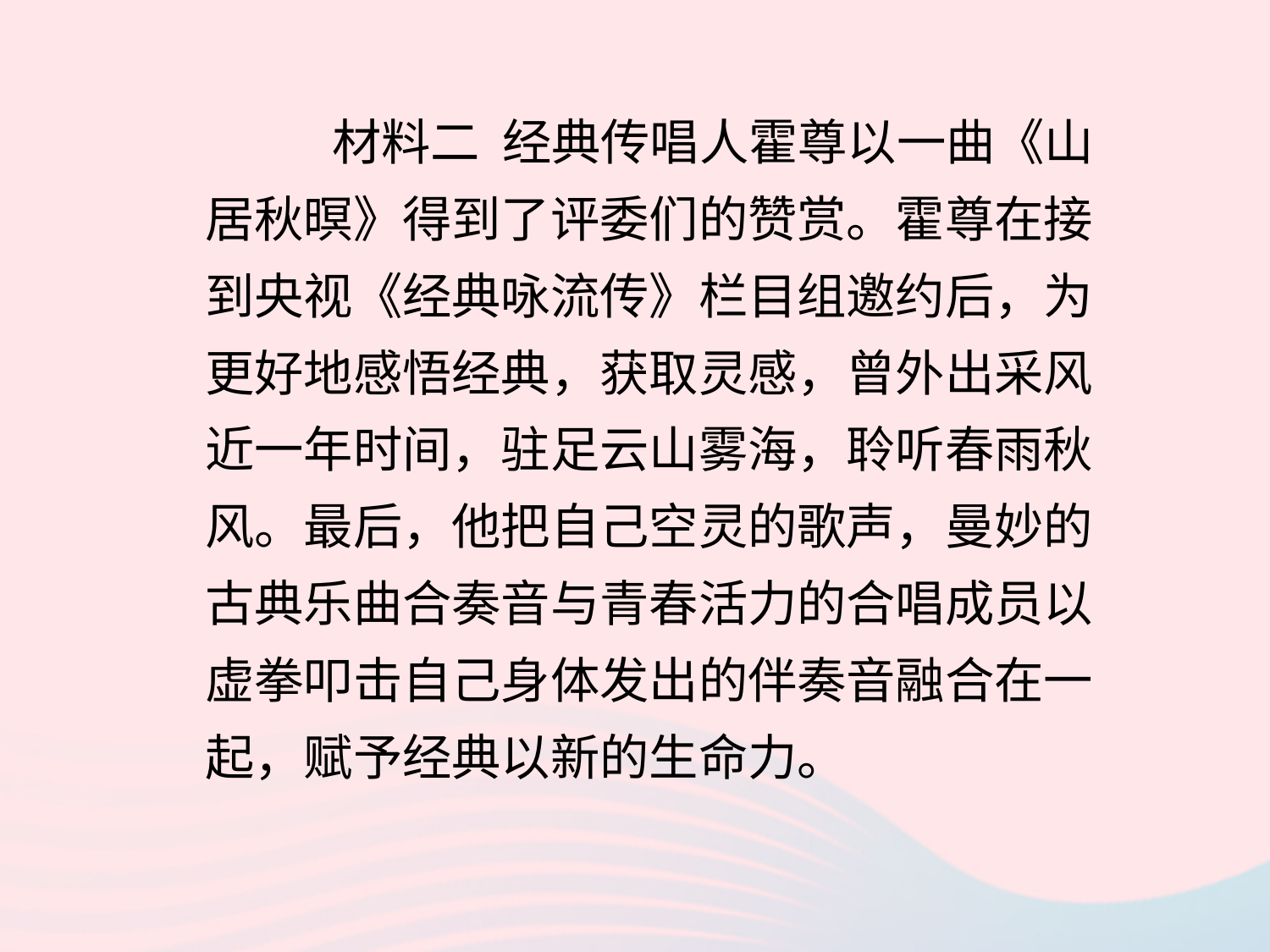

材料二  经典传唱人霍尊以一曲《山居秋暝》得到了评委们的赞赏。霍尊在接到央视《经典咏流传》栏目组邀约后，为更好地感悟经典，获取灵感，曾外出采风近一年时间，驻足云山雾海，聆听春雨秋风。最后，他把自己空灵的歌声，曼妙的古典乐曲合奏音与青春活力的合唱成员以虚拳叩击自己身体发出的伴奏音融合在一起，赋予经典以新的生命力。